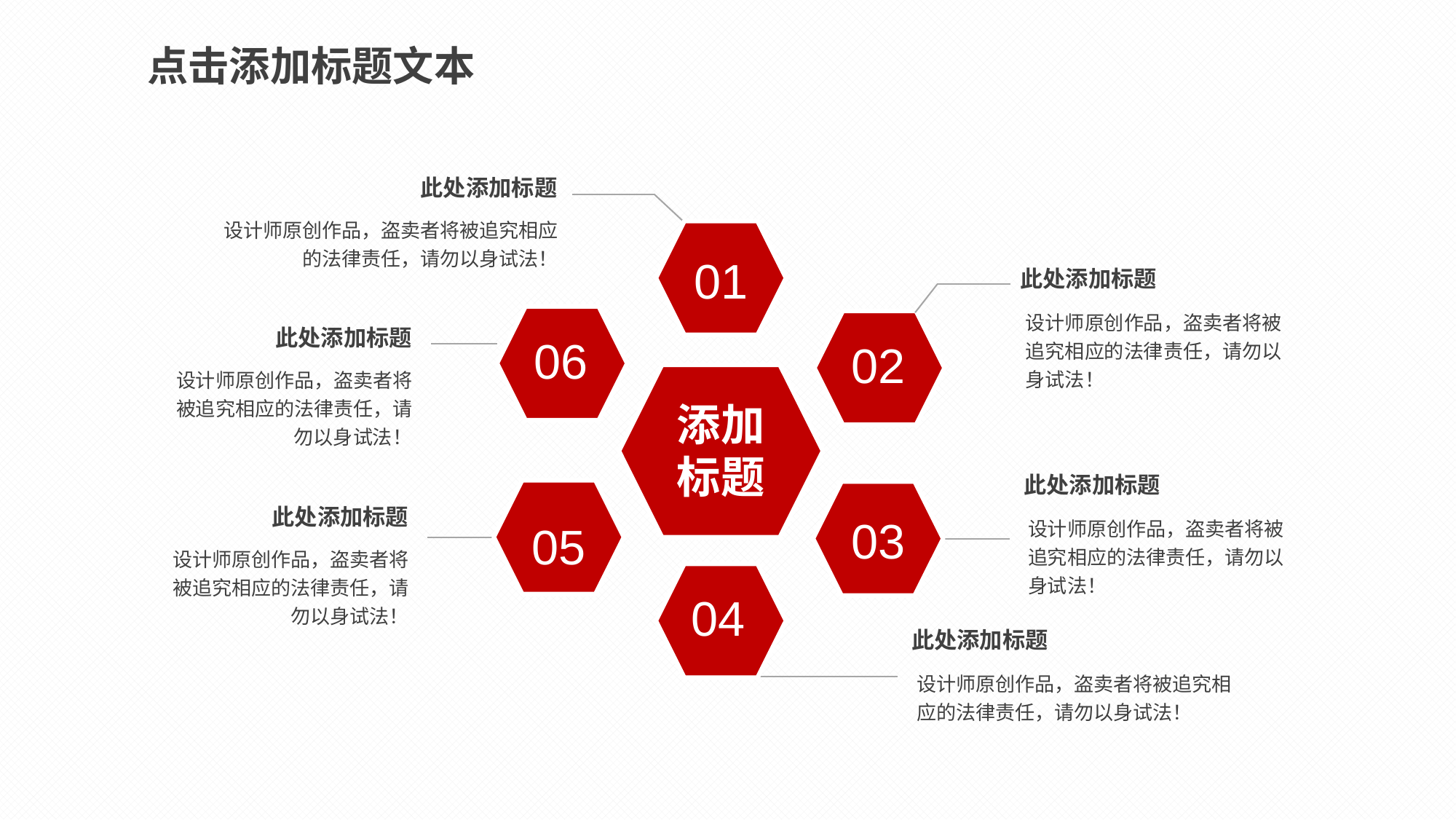

点击添加标题文本
此处添加标题
设计师原创作品，盗卖者将被追究相应的法律责任，请勿以身试法！

01
此处添加标题
设计师原创作品，盗卖者将被追究相应的法律责任，请勿以身试法！

06

02
此处添加标题
设计师原创作品，盗卖者将被追究相应的法律责任，请勿以身试法！

添加标题
此处添加标题

05

03
此处添加标题
设计师原创作品，盗卖者将被追究相应的法律责任，请勿以身试法！
设计师原创作品，盗卖者将被追究相应的法律责任，请勿以身试法！

04
此处添加标题
设计师原创作品，盗卖者将被追究相应的法律责任，请勿以身试法！